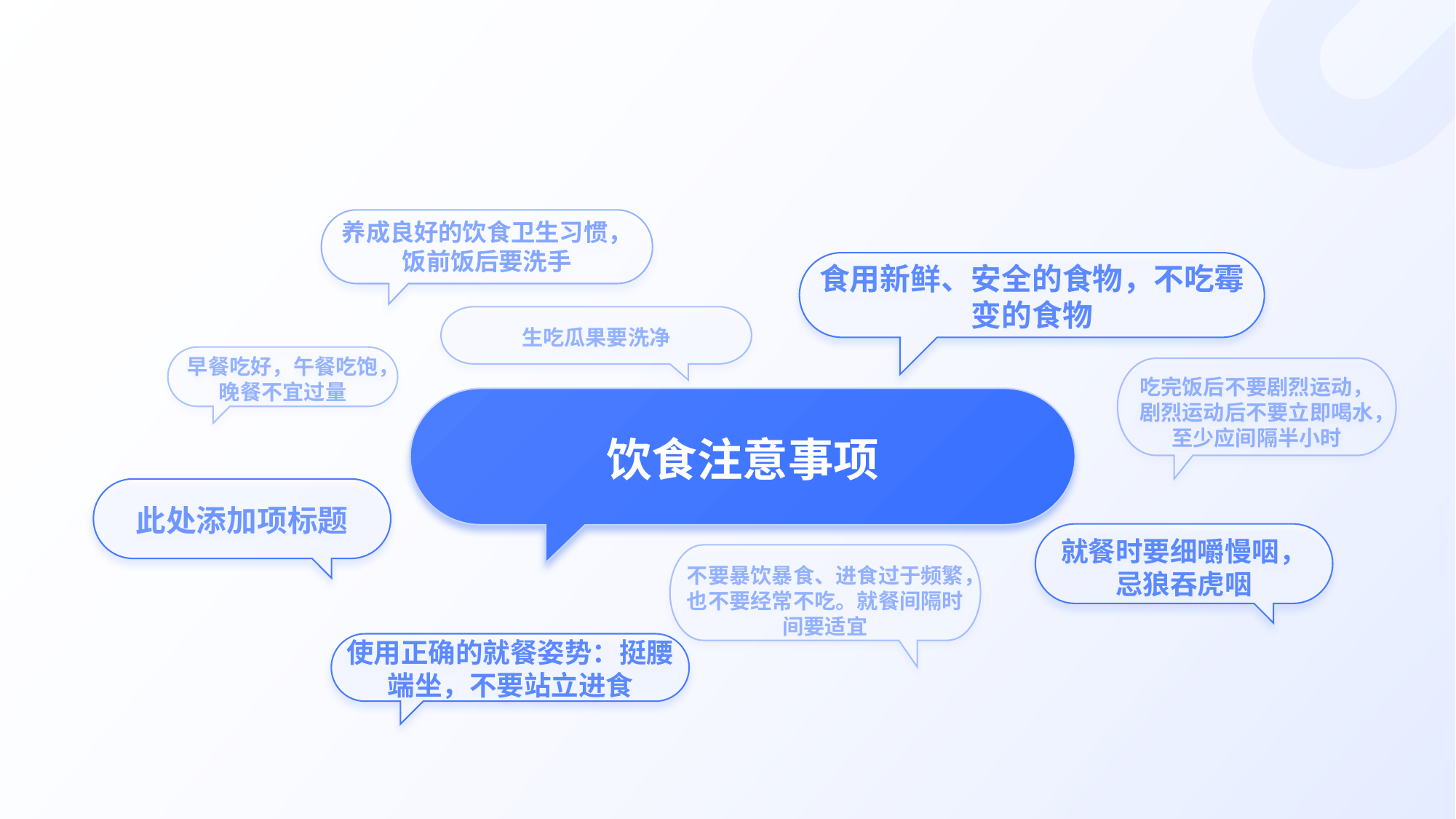

养成良好的饮食卫生习惯，饭前饭后要洗手
食用新鲜、安全的食物，不吃霉变的食物
生吃瓜果要洗净
早餐吃好，午餐吃饱，晚餐不宜过量
吃完饭后不要剧烈运动，剧烈运动后不要立即喝水，至少应间隔半小时
饮食注意事项
此处添加项标题
就餐时要细嚼慢咽，忌狼吞虎咽
不要暴饮暴食、进食过于频繁，也不要经常不吃。就餐间隔时间要适宜
使用正确的就餐姿势：挺腰端坐，不要站立进食